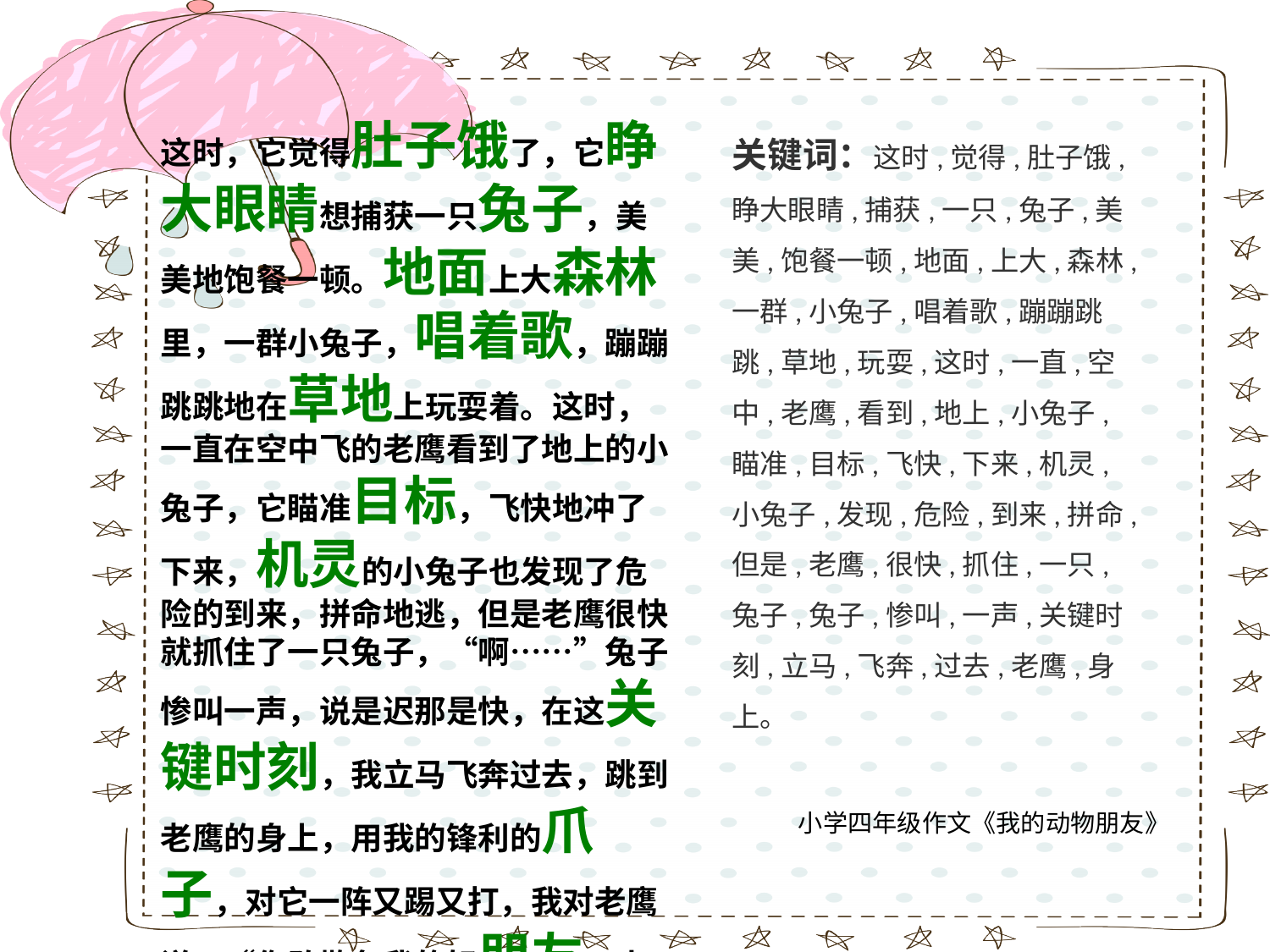

这时，它觉得肚子饿了，它睁大眼睛想捕获一只兔子，美美地饱餐一顿。地面上大森林里，一群小兔子，唱着歌，蹦蹦跳跳地在草地上玩耍着。这时，一直在空中飞的老鹰看到了地上的小兔子，它瞄准目标，飞快地冲了下来，机灵的小兔子也发现了危险的到来，拼命地逃，但是老鹰很快就抓住了一只兔子，“啊……”兔子惨叫一声，说是迟那是快，在这关键时刻，我立马飞奔过去，跳到老鹰的身上，用我的锋利的爪子，对它一阵又踢又打，我对老鹰说：“你敢欺负我的好朋友，小兔子！
关键词：这时,觉得,肚子饿,睁大眼睛,捕获,一只,兔子,美美,饱餐一顿,地面,上大,森林,一群,小兔子,唱着歌,蹦蹦跳跳,草地,玩耍,这时,一直,空中,老鹰,看到,地上,小兔子,瞄准,目标,飞快,下来,机灵,小兔子,发现,危险,到来,拼命,但是,老鹰,很快,抓住,一只,兔子,兔子,惨叫,一声,关键时刻,立马,飞奔,过去,老鹰,身上。
小学四年级作文《我的动物朋友》